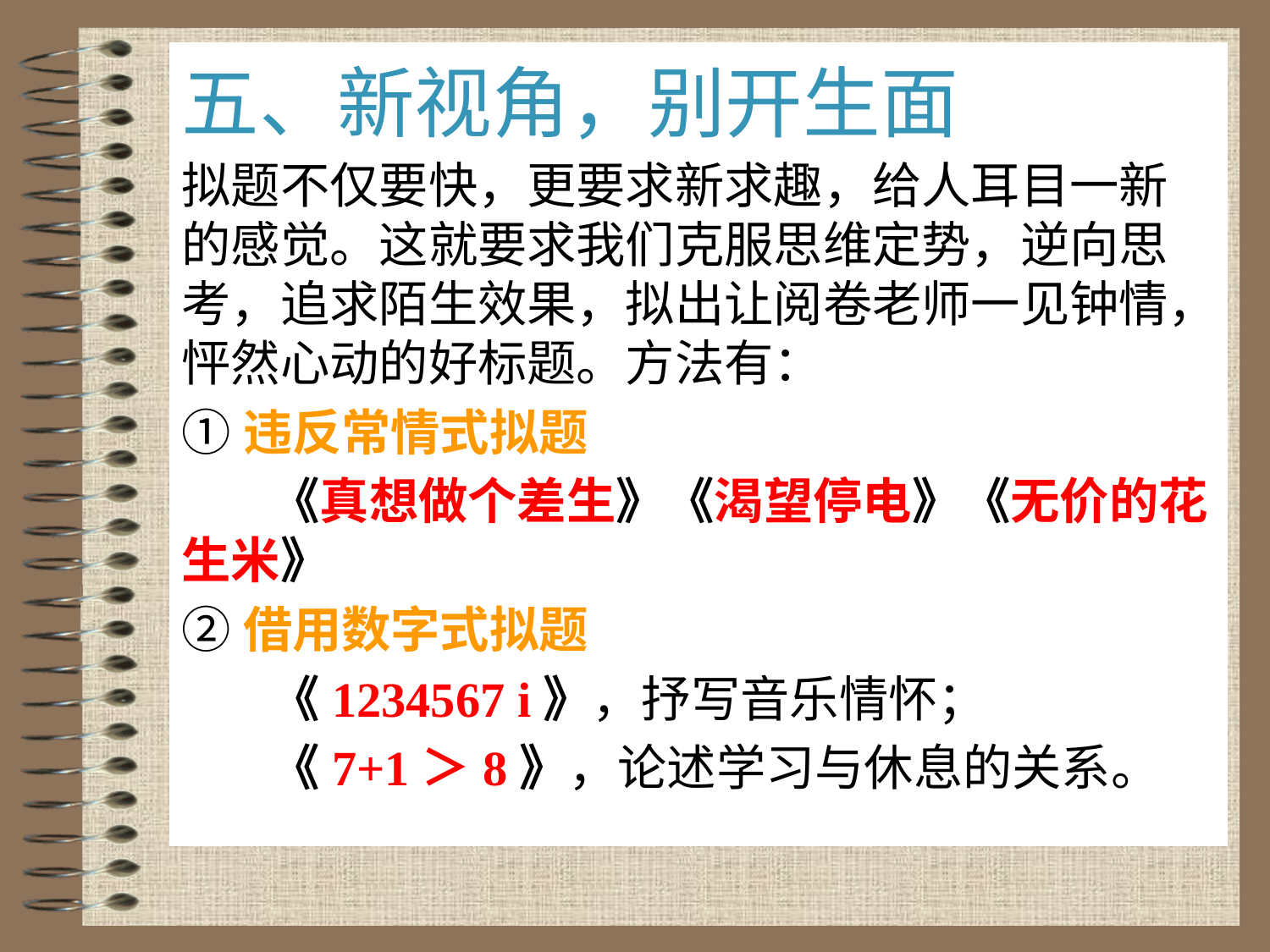

# 五、新视角，别开生面
拟题不仅要快，更要求新求趣，给人耳目一新的感觉。这就要求我们克服思维定势，逆向思考，追求陌生效果，拟出让阅卷老师一见钟情，怦然心动的好标题。方法有：
①违反常情式拟题
       《真想做个差生》《渴望停电》《无价的花生米》
②借用数字式拟题
       《1234567 i》，抒写音乐情怀；
       《7+1＞8》，论述学习与休息的关系。